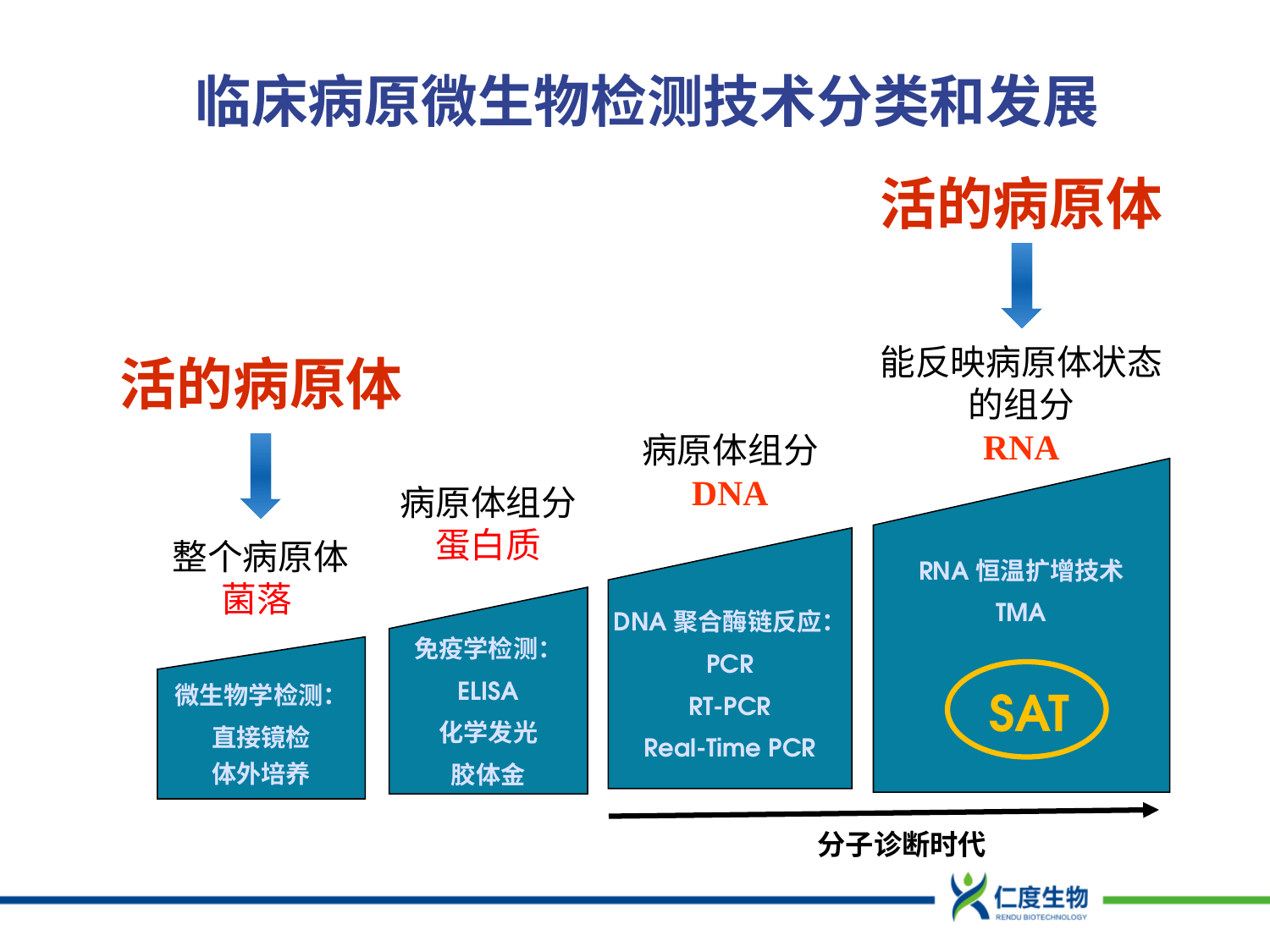

# 临床病原微生物检测技术分类和发展
活的病原体

能反映病原体状态的组分
RNA
活的病原体
病原体组分
DNA

病原体组分
蛋白质
DNA聚合酶链反应：
PCR
RT-PCR
Real-Time PCR
整个病原体
菌落
RNA恒温扩增技术
TMA

免疫学检测：
ELISA
化学发光
胶体金
微生物学检测：
直接镜检
体外培养

SAT

分子诊断时代